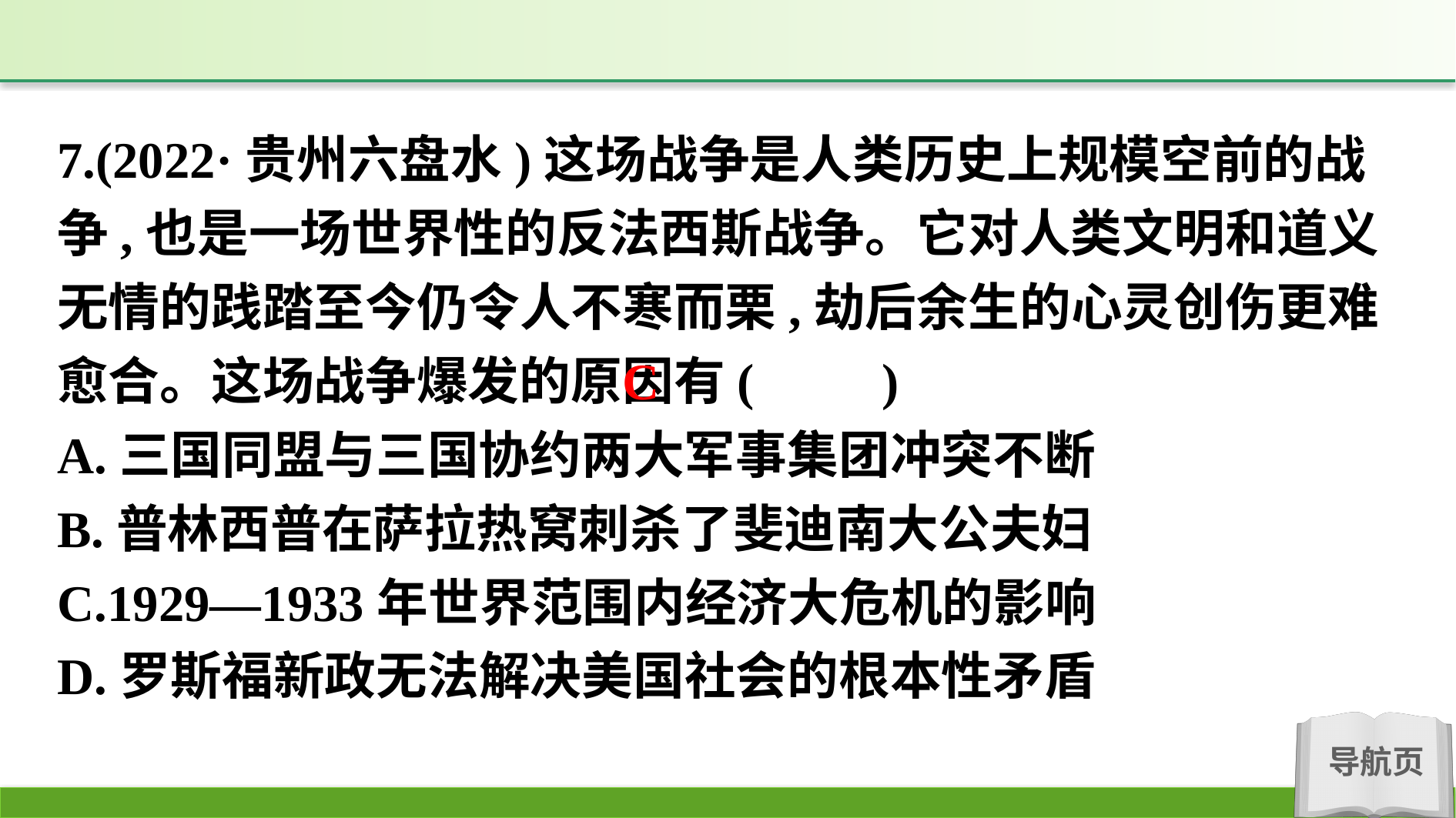

7.(2022·贵州六盘水)这场战争是人类历史上规模空前的战争,也是一场世界性的反法西斯战争。它对人类文明和道义无情的践踏至今仍令人不寒而栗,劫后余生的心灵创伤更难愈合。这场战争爆发的原因有(　　)
A.三国同盟与三国协约两大军事集团冲突不断
B.普林西普在萨拉热窝刺杀了斐迪南大公夫妇
C.1929—1933年世界范围内经济大危机的影响
D.罗斯福新政无法解决美国社会的根本性矛盾
C